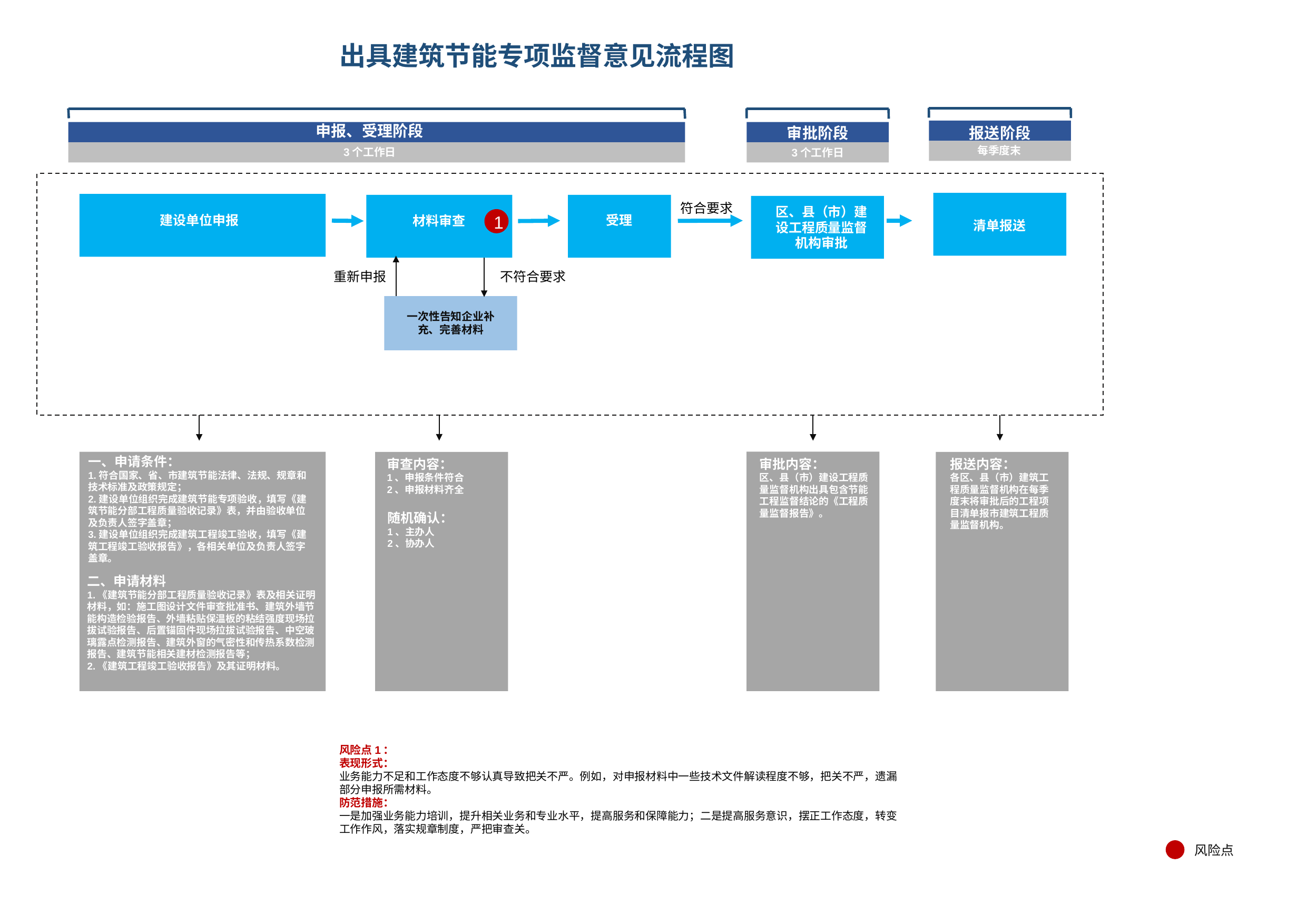

# 出具建筑节能专项监督意见流程图
申报、受理阶段
审批阶段
报送阶段

每季度末
5个工作日
3个工作日
3个工作日

符合要求

区、县（市）建设工程质量监督机构审批
1

建设单位申报
受理
材料审查
清单报送
重新申报
不符合要求

一次性告知企业补充、完善材料
一、申请条件：
1.符合国家、省、市建筑节能法律、法规、规章和技术标准及政策规定；
2.建设单位组织完成建筑节能专项验收，填写《建筑节能分部工程质量验收记录》表，并由验收单位及负责人签字盖章；
3.建设单位组织完成建筑工程竣工验收，填写《建筑工程竣工验收报告》，各相关单位及负责人签字盖章。

审查内容：
1、申报条件符合
2、申报材料齐全

审批内容：
区、县（市）建设工程质量监督机构出具包含节能工程监督结论的《工程质量监督报告》。

报送内容：
各区、县（市）建筑工程质量监督机构在每季度末将审批后的工程项目清单报市建筑工程质量监督机构。

随机确认：
1、主办人
2、协办人

二、申请材料
1.《建筑节能分部工程质量验收记录》表及相关证明材料，如：施工图设计文件审查批准书、建筑外墙节能构造检验报告、外墙粘贴保温板的粘结强度现场拉拔试验报告、后置锚固件现场拉拔试验报告、中空玻璃露点检测报告、建筑外窗的气密性和传热系数检测报告、建筑节能相关建材检测报告等；
2.《建筑工程竣工验收报告》及其证明材料。
风险点1：
表现形式：
业务能力不足和工作态度不够认真导致把关不严。例如，对申报材料中一些技术文件解读程度不够，把关不严，遗漏部分申报所需材料。
防范措施：
一是加强业务能力培训，提升相关业务和专业水平，提高服务和保障能力；二是提高服务意识，摆正工作态度，转变工作作风，落实规章制度，严把审查关。
风险点